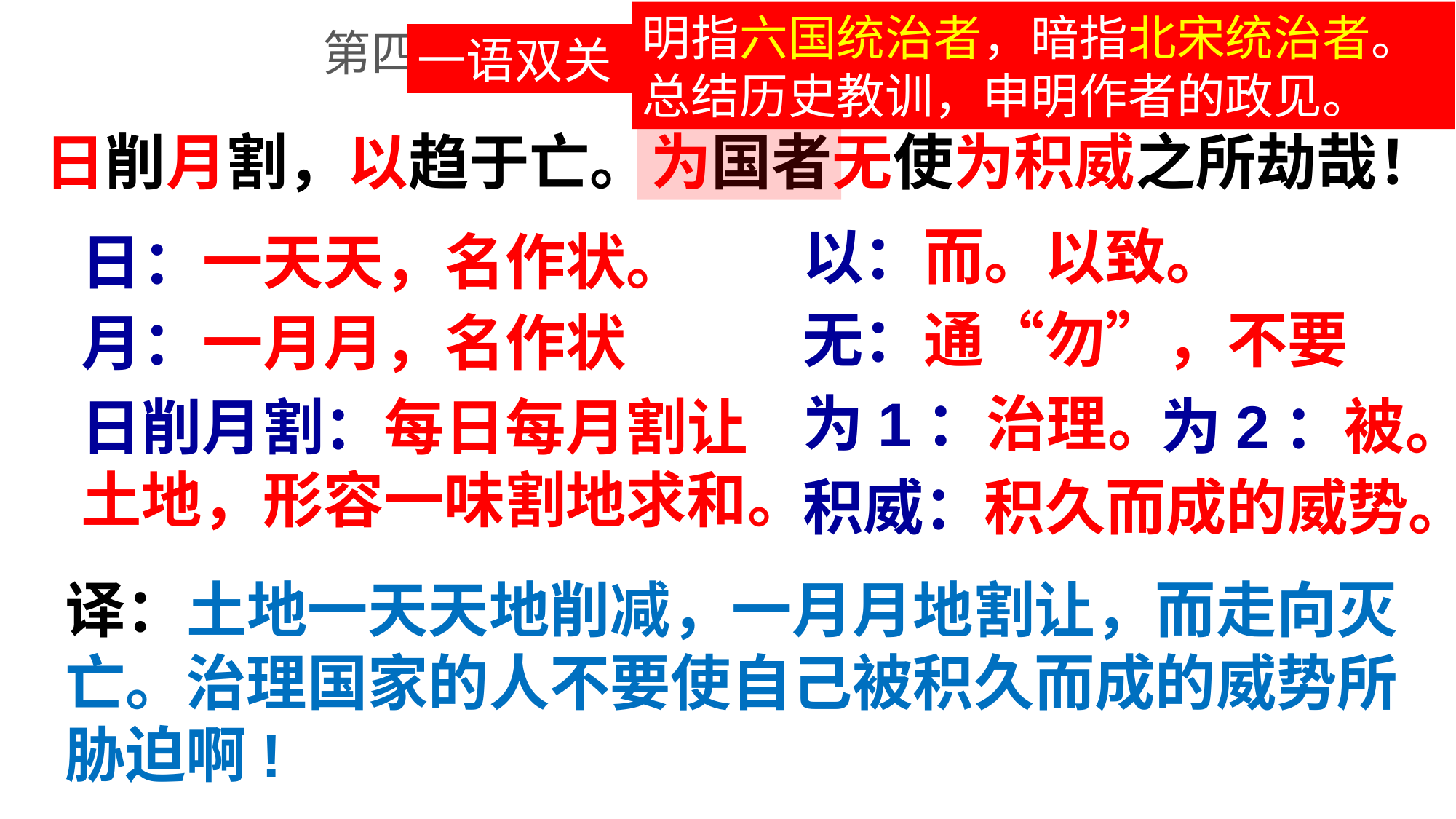

明指六国统治者，暗指北宋统治者。总结历史教训，申明作者的政见。
一语双关
第四段

日削月割，以趋于亡。为国者无使为积威之所劫哉！
以：而。以致。
日：一天天，名作状。
无：通“勿”，不要
月：一月月，名作状
为1：治理。
为2：被。
日削月割：每日每月割让土地，形容一味割地求和。
积威：积久而成的威势。
译：土地一天天地削减，一月月地割让，而走向灭亡。治理国家的人不要使自己被积久而成的威势所胁迫啊!